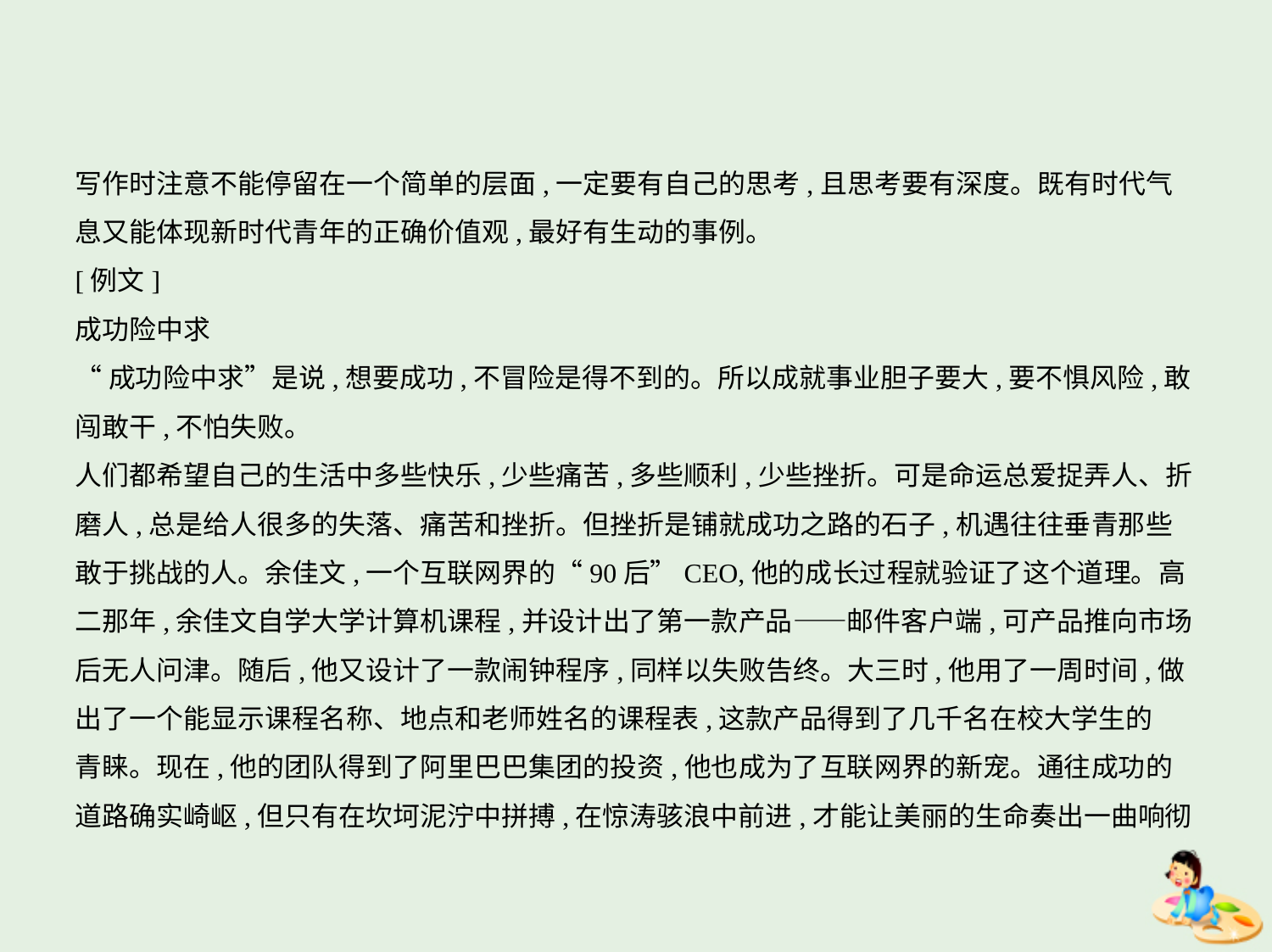

写作时注意不能停留在一个简单的层面,一定要有自己的思考,且思考要有深度。既有时代气
息又能体现新时代青年的正确价值观,最好有生动的事例。
[例文]
成功险中求
“成功险中求”是说,想要成功,不冒险是得不到的。所以成就事业胆子要大,要不惧风险,敢
闯敢干,不怕失败。
人们都希望自己的生活中多些快乐,少些痛苦,多些顺利,少些挫折。可是命运总爱捉弄人、折
磨人,总是给人很多的失落、痛苦和挫折。但挫折是铺就成功之路的石子,机遇往往垂青那些
敢于挑战的人。余佳文,一个互联网界的“90后”CEO,他的成长过程就验证了这个道理。高
二那年,余佳文自学大学计算机课程,并设计出了第一款产品——邮件客户端,可产品推向市场
后无人问津。随后,他又设计了一款闹钟程序,同样以失败告终。大三时,他用了一周时间,做
出了一个能显示课程名称、地点和老师姓名的课程表,这款产品得到了几千名在校大学生的
青睐。现在,他的团队得到了阿里巴巴集团的投资,他也成为了互联网界的新宠。通往成功的
道路确实崎岖,但只有在坎坷泥泞中拼搏,在惊涛骇浪中前进,才能让美丽的生命奏出一曲响彻